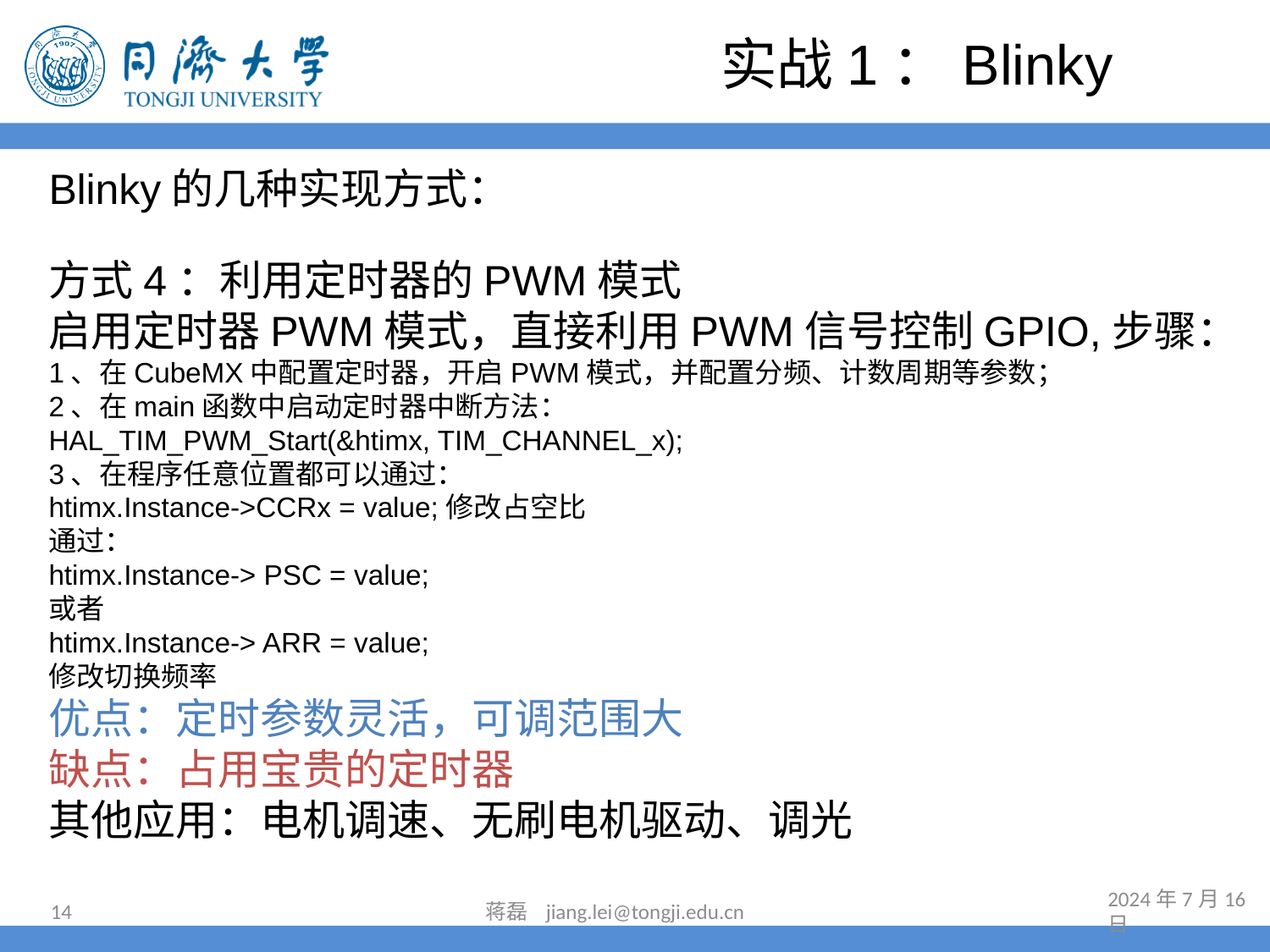

实战1：Blinky
Blinky的几种实现方式：
方式4：利用定时器的PWM模式
启用定时器PWM模式，直接利用PWM信号控制GPIO,步骤：
1、在CubeMX中配置定时器，开启PWM模式，并配置分频、计数周期等参数；
2、在main函数中启动定时器中断方法：
HAL_TIM_PWM_Start(&htimx, TIM_CHANNEL_x);
3、在程序任意位置都可以通过：
htimx.Instance->CCRx = value;修改占空比
通过：
htimx.Instance-> PSC = value;
或者
htimx.Instance-> ARR = value;
修改切换频率
优点：定时参数灵活，可调范围大
缺点：占用宝贵的定时器
其他应用：电机调速、无刷电机驱动、调光
14
蒋磊  jiang.lei@tongji.edu.cn
2024年7月16日